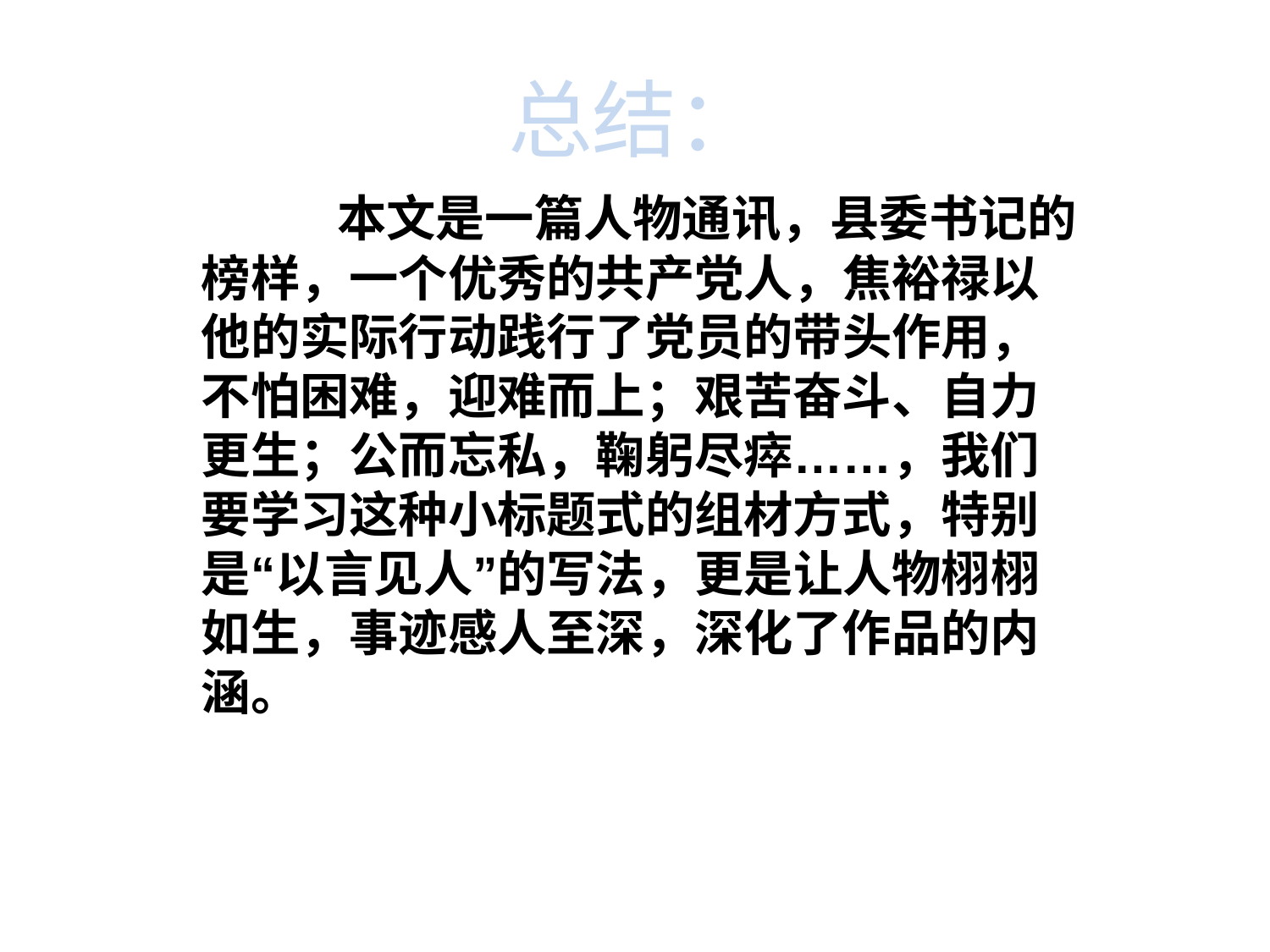

# 总结：
         本文是一篇人物通讯，县委书记的榜样，一个优秀的共产党人，焦裕禄以他的实际行动践行了党员的带头作用，不怕困难，迎难而上；艰苦奋斗、自力更生；公而忘私，鞠躬尽瘁……，我们要学习这种小标题式的组材方式，特别是“以言见人”的写法，更是让人物栩栩如生，事迹感人至深，深化了作品的内涵。